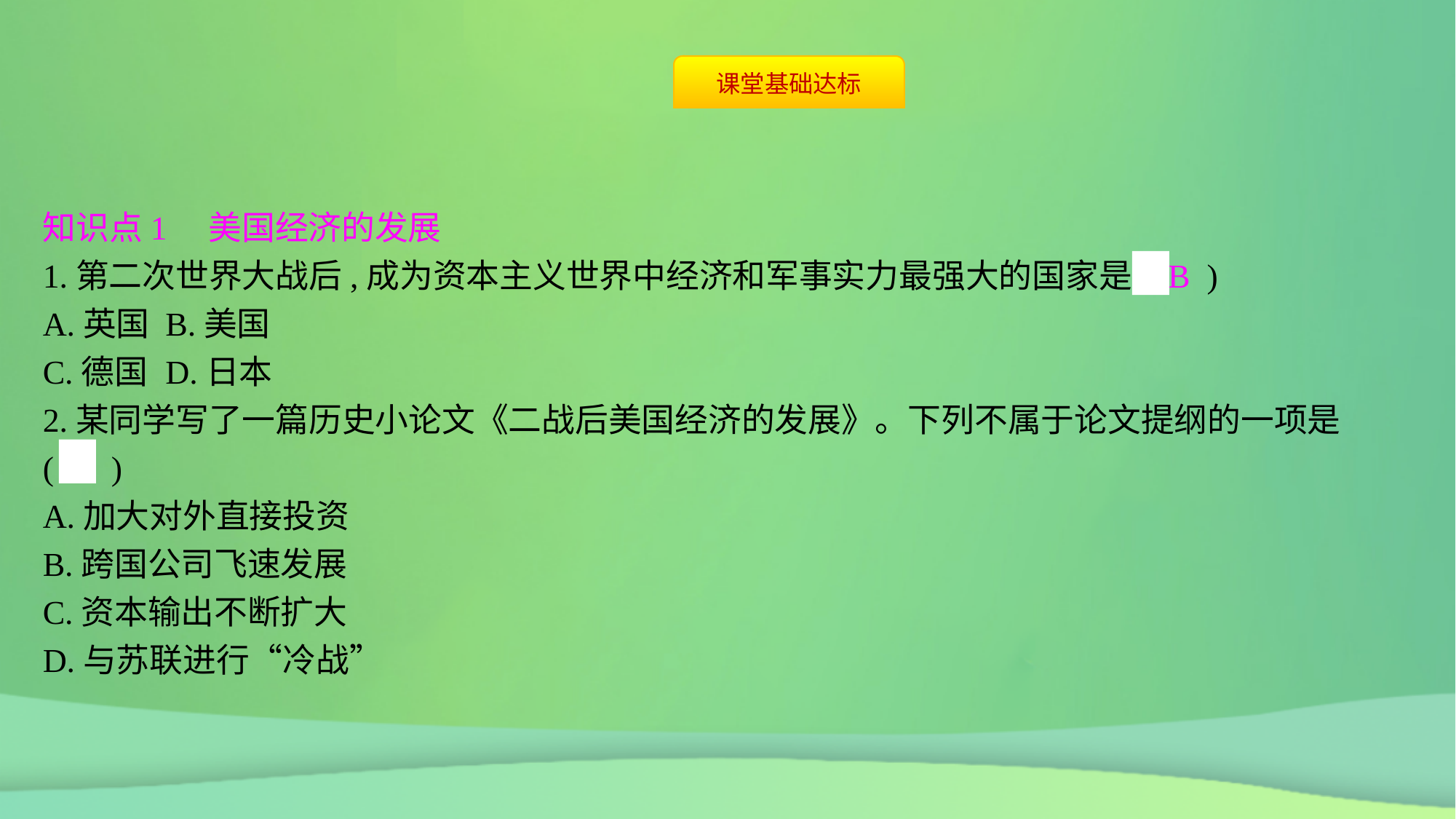

知识点1　美国经济的发展
1.第二次世界大战后,成为资本主义世界中经济和军事实力最强大的国家是(  B  )
A.英国	B.美国
C.德国	D.日本
2.某同学写了一篇历史小论文《二战后美国经济的发展》。下列不属于论文提纲的一项是(  D  )
A.加大对外直接投资
B.跨国公司飞速发展
C.资本输出不断扩大
D.与苏联进行“冷战”